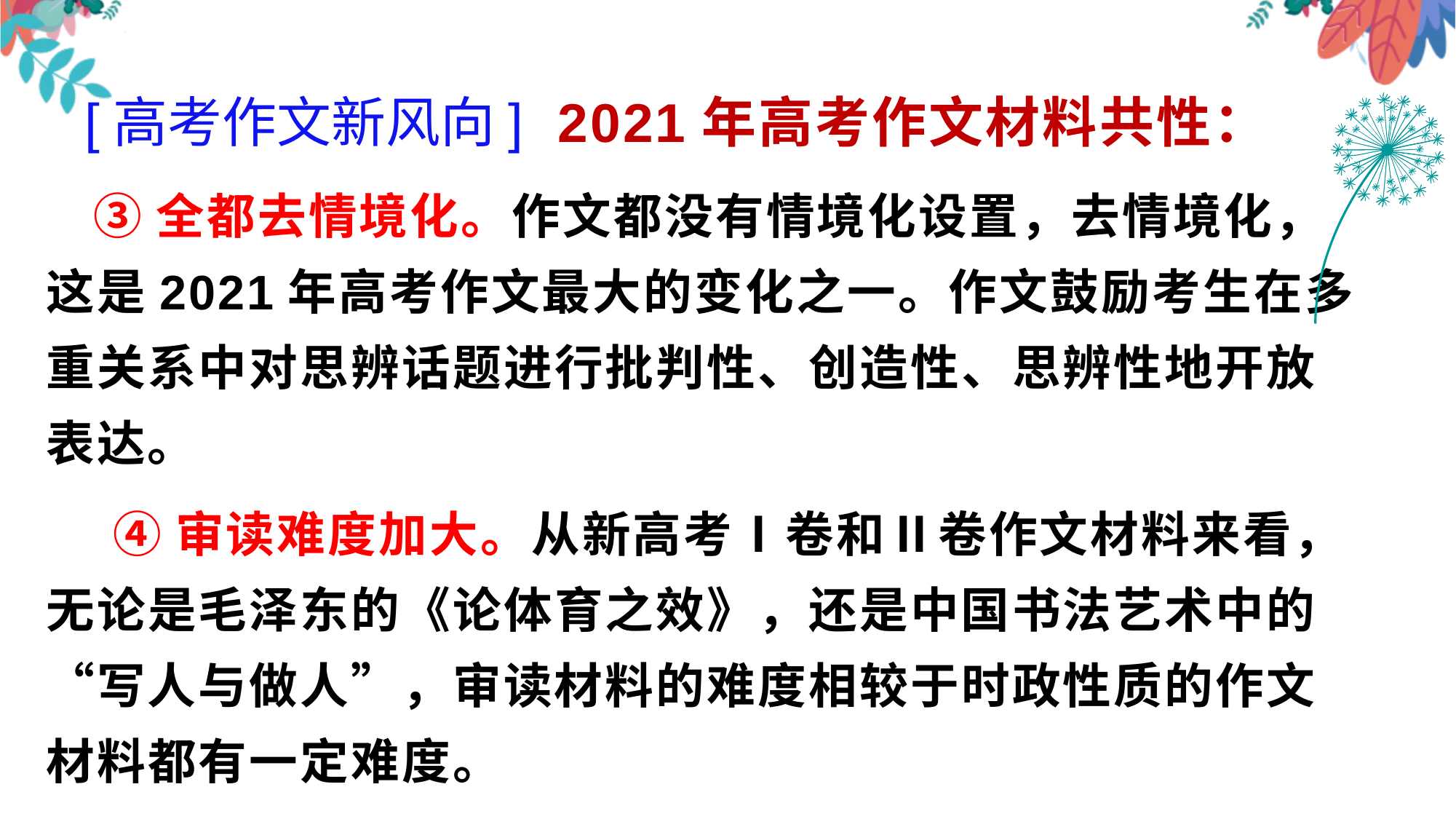

[高考作文新风向]  2021年高考作文材料共性：
    ③全都去情境化。作文都没有情境化设置，去情境化，这是2021年高考作文最大的变化之一。作文鼓励考生在多重关系中对思辨话题进行批判性、创造性、思辨性地开放表达。
     ④审读难度加大。从新高考Ⅰ卷和Ⅱ卷作文材料来看，无论是毛泽东的《论体育之效》，还是中国书法艺术中的“写人与做人”，审读材料的难度相较于时政性质的作文材料都有一定难度。